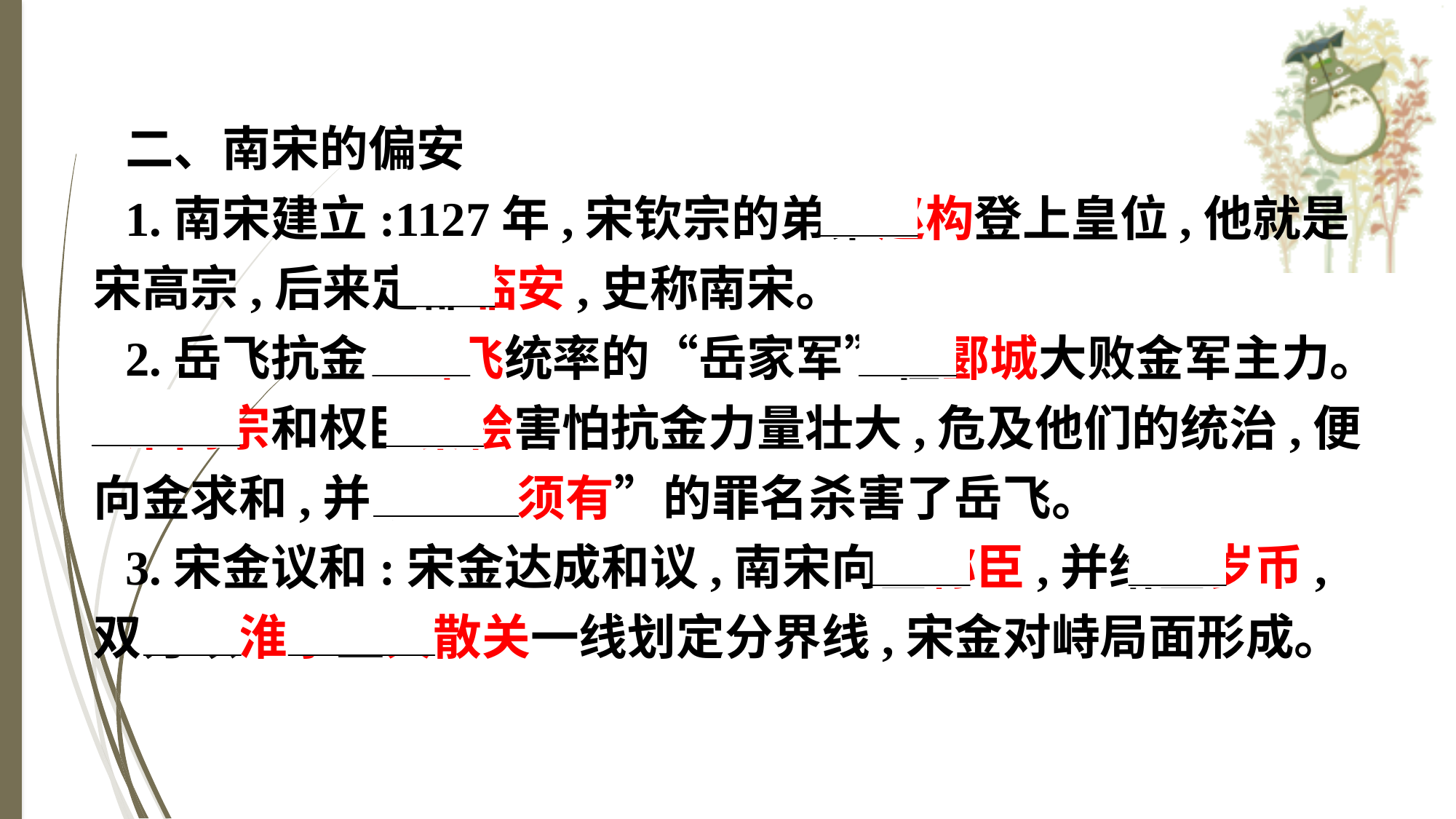

二、南宋的偏安
1.南宋建立:1127年,宋钦宗的弟弟赵构登上皇位,他就是宋高宗,后来定都临安,史称南宋。
2.岳飞抗金:岳飞统率的“岳家军”在郾城大败金军主力。
宋高宗和权臣秦桧害怕抗金力量壮大,危及他们的统治,便向金求和,并以“莫须有”的罪名杀害了岳飞。
3.宋金议和:宋金达成和议,南宋向金称臣,并给金岁币,双方以淮水至大散关一线划定分界线,宋金对峙局面形成。